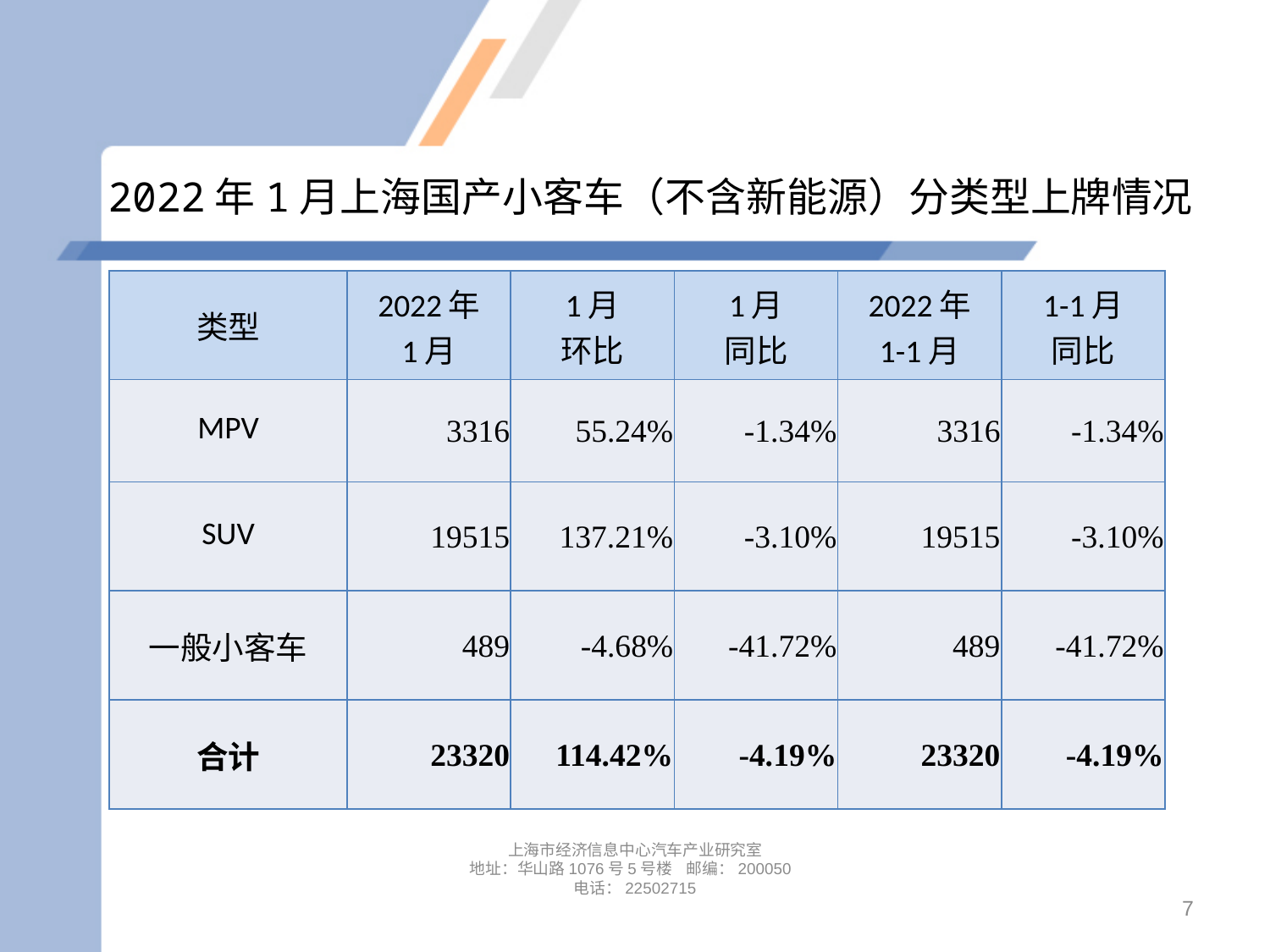

# 2022年1月上海国产小客车（不含新能源）分类型上牌情况
| 类型 | 2022年 1月 | 1月 环比 | 1月 同比 | 2022年 1-1月 | 1-1月 同比 |
| --- | --- | --- | --- | --- | --- |
| MPV | 3316 | 55.24% | -1.34% | 3316 | -1.34% |
| SUV | 19515 | 137.21% | -3.10% | 19515 | -3.10% |
| 一般小客车 | 489 | -4.68% | -41.72% | 489 | -41.72% |
| 合计 | 23320 | 114.42% | -4.19% | 23320 | -4.19% |
上海市经济信息中心汽车产业研究室
地址：华山路1076号5号楼    邮编：200050
电话：22502715

7